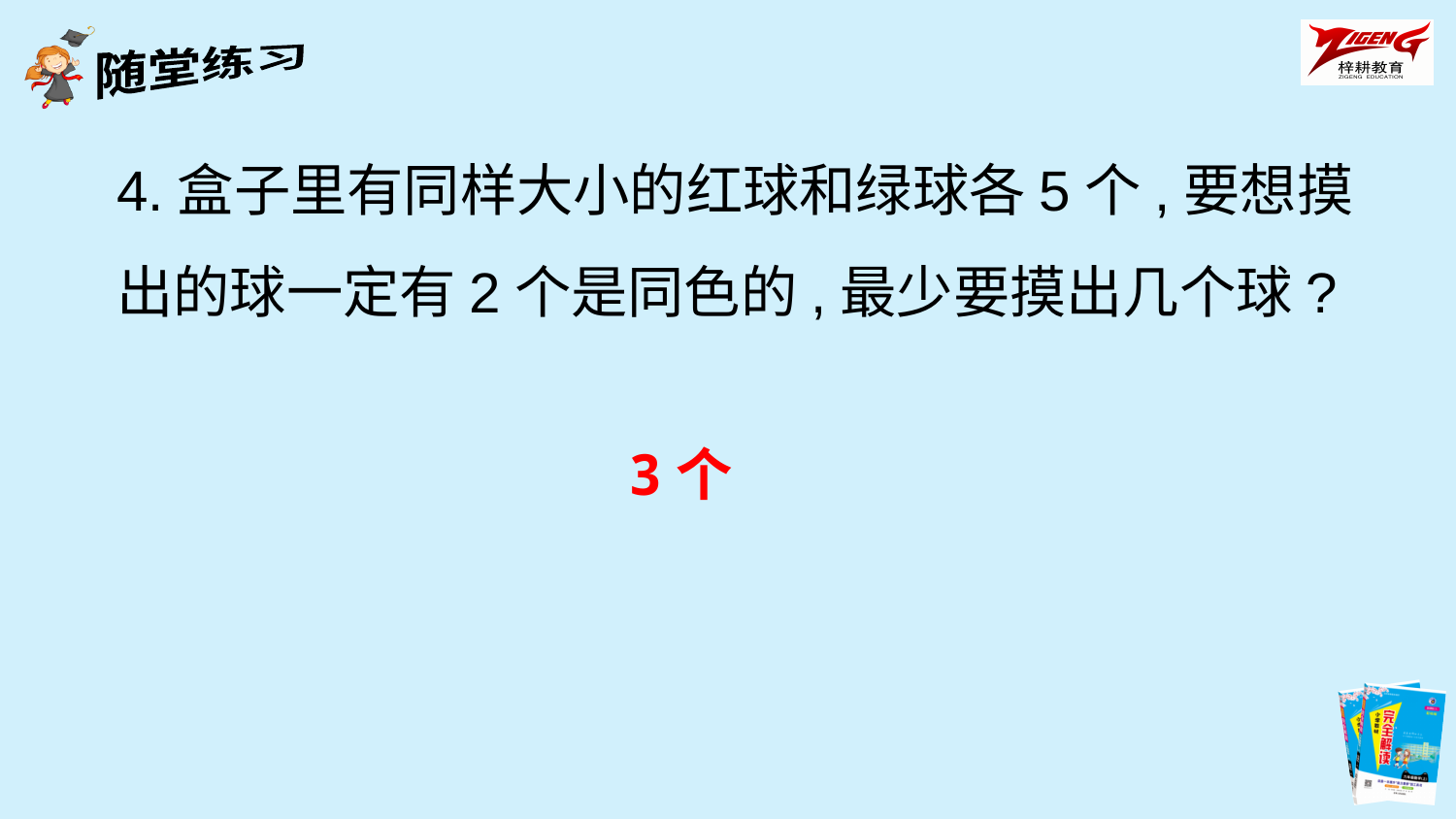

4.盒子里有同样大小的红球和绿球各5个,要想摸出的球一定有2个是同色的,最少要摸出几个球?
3个